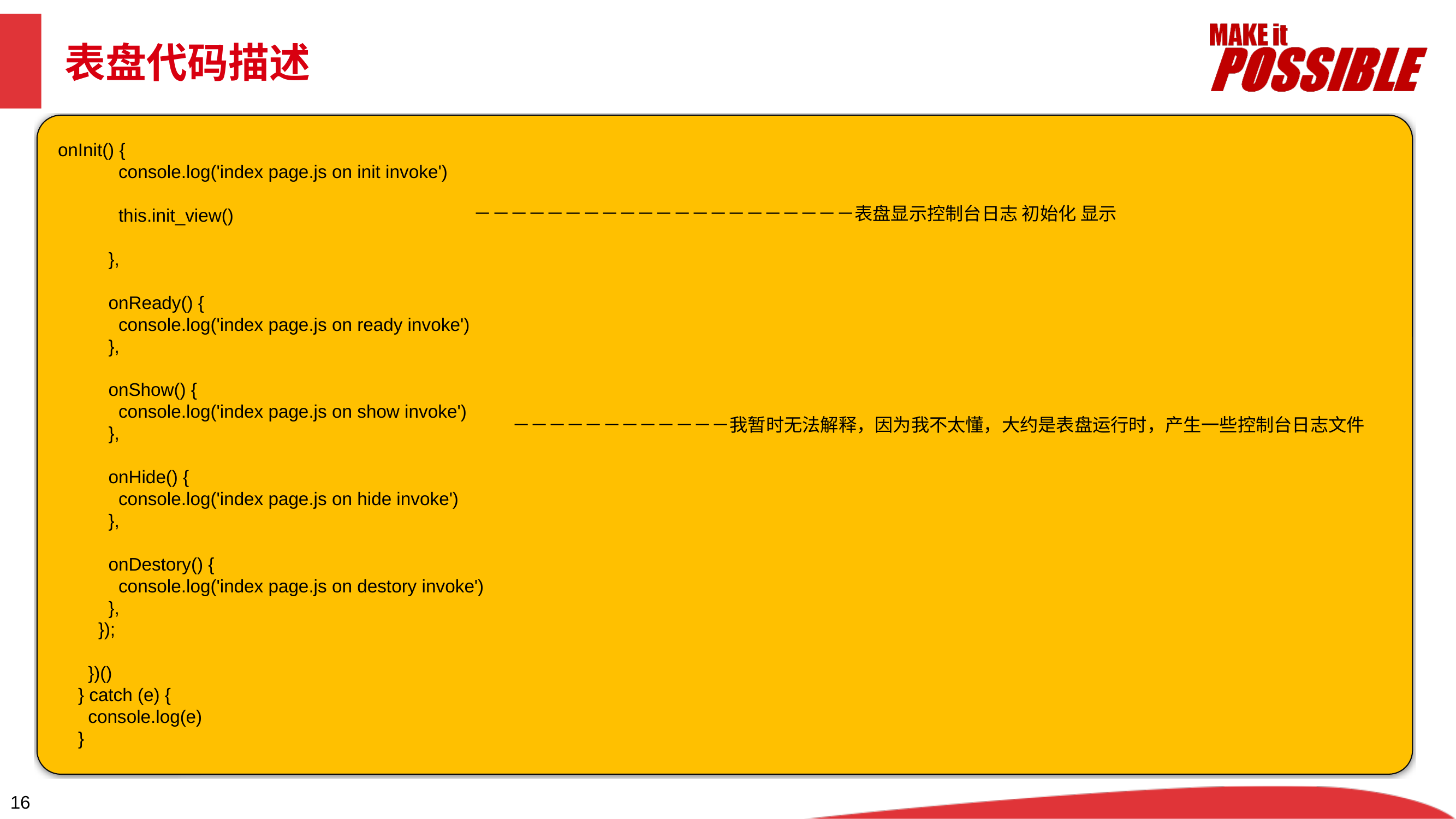

表盘代码描述

onInit() {
            console.log('index page.js on init invoke')

            this.init_view()

          },

          onReady() {
            console.log('index page.js on ready invoke')
          },

          onShow() {
            console.log('index page.js on show invoke')
          },

          onHide() {
            console.log('index page.js on hide invoke')
          },

          onDestory() {
            console.log('index page.js on destory invoke')
          },
        });

      })()
    } catch (e) {
      console.log(e)
    }
－－－－－－－－－－－－－－－－－－－－－表盘显示控制台日志 初始化 显示
－－－－－－－－－－－－我暂时无法解释，因为我不太懂，大约是表盘运行时，产生一些控制台日志文件